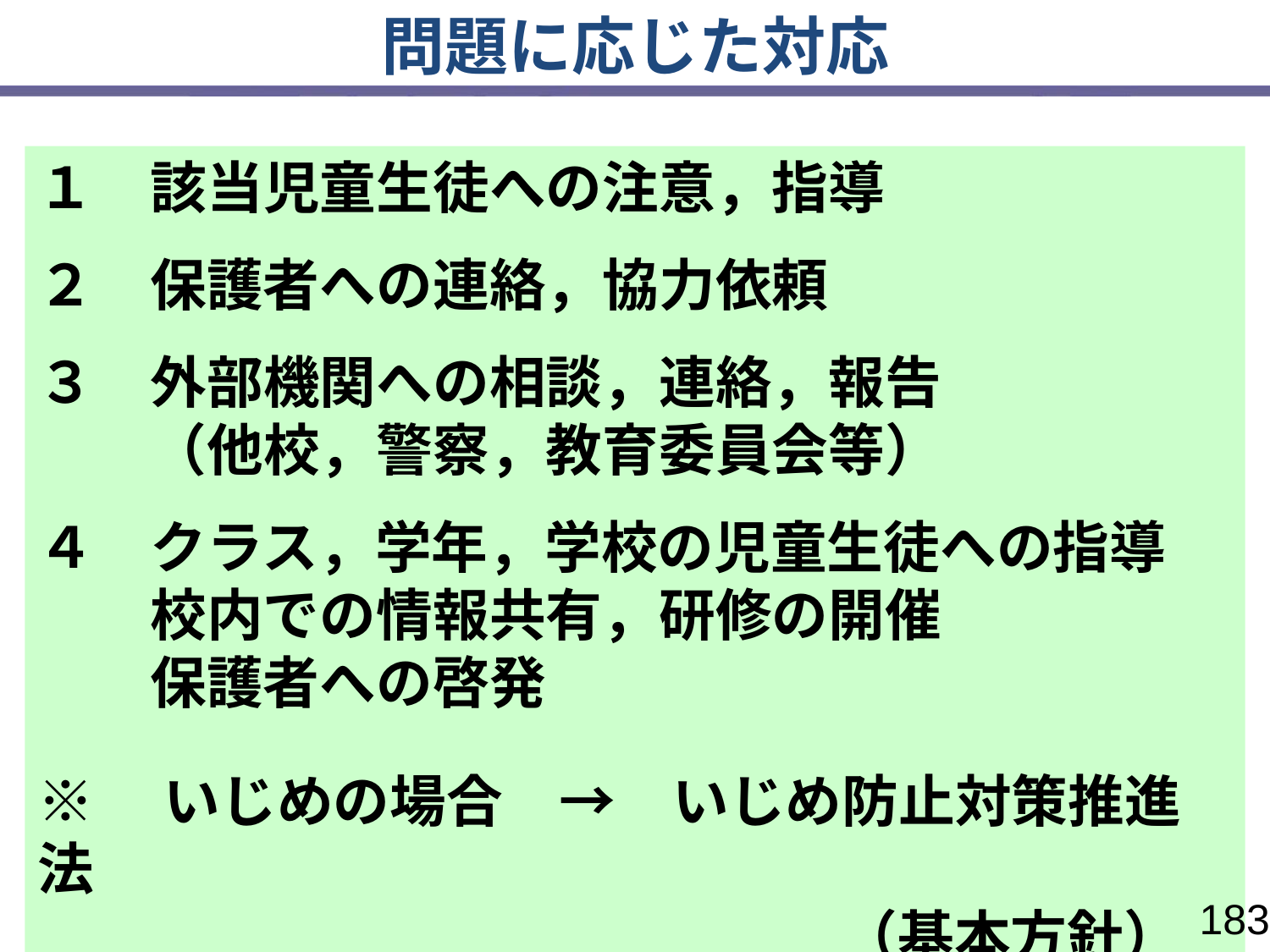

問題に応じた対応
１　該当児童生徒への注意，指導

２　保護者への連絡，協力依頼

３　外部機関への相談，連絡，報告
　　（他校，警察，教育委員会等）

４　クラス，学年，学校の児童生徒への指導
　　校内での情報共有，研修の開催
　　保護者への啓発

※　いじめの場合　→　いじめ防止対策推進法
　　　　　　　　　　　　　　 （基本方針）に応じた対応
183